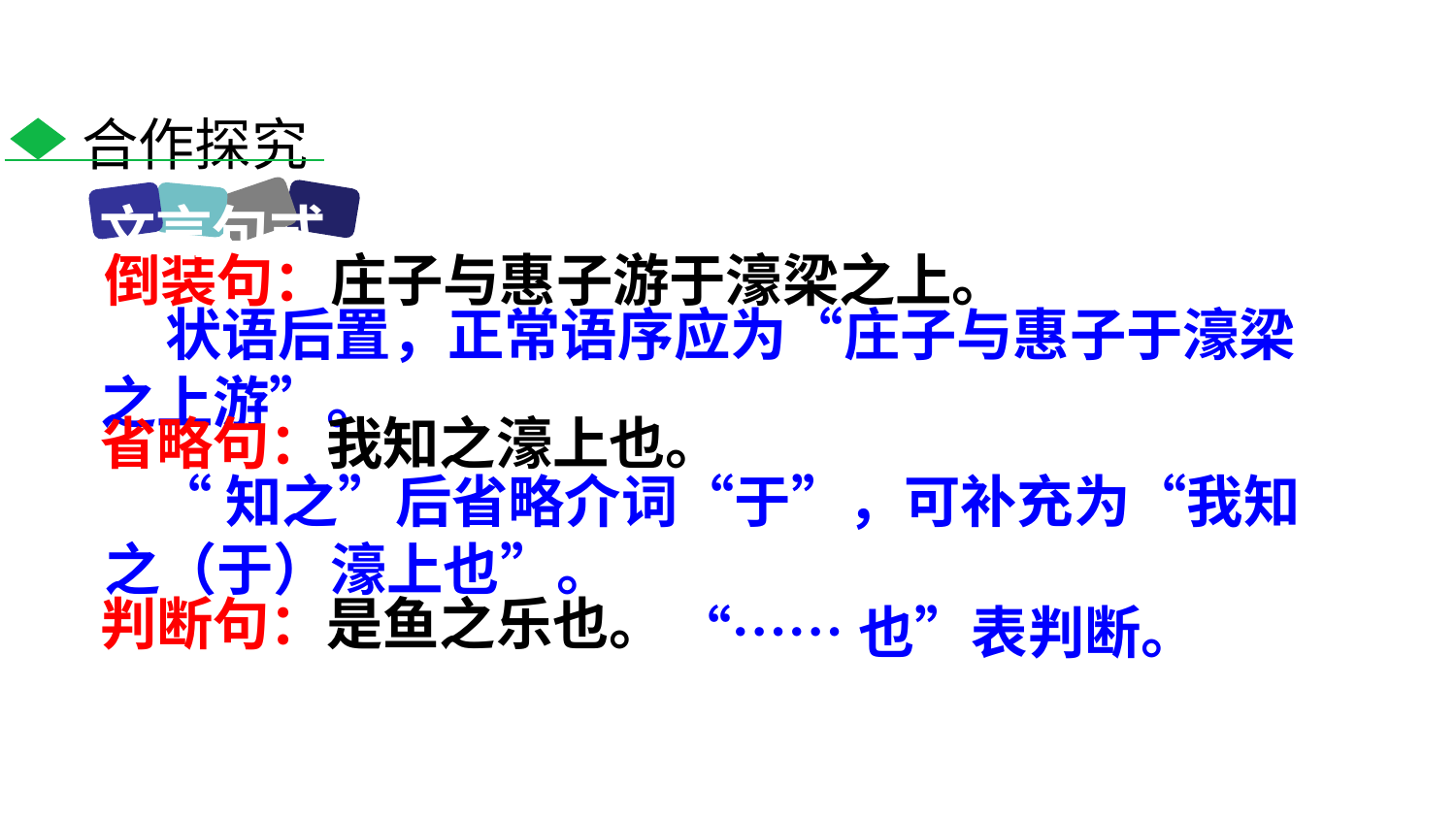

合作探究

文言句式

倒装句：庄子与惠子游于濠梁之上。
    状语后置，正常语序应为“庄子与惠子于濠梁之上游”。
省略句：我知之濠上也。
    “知之”后省略介词“于”，可补充为“我知之（于）濠上也”。
判断句：是鱼之乐也。
“……也”表判断。